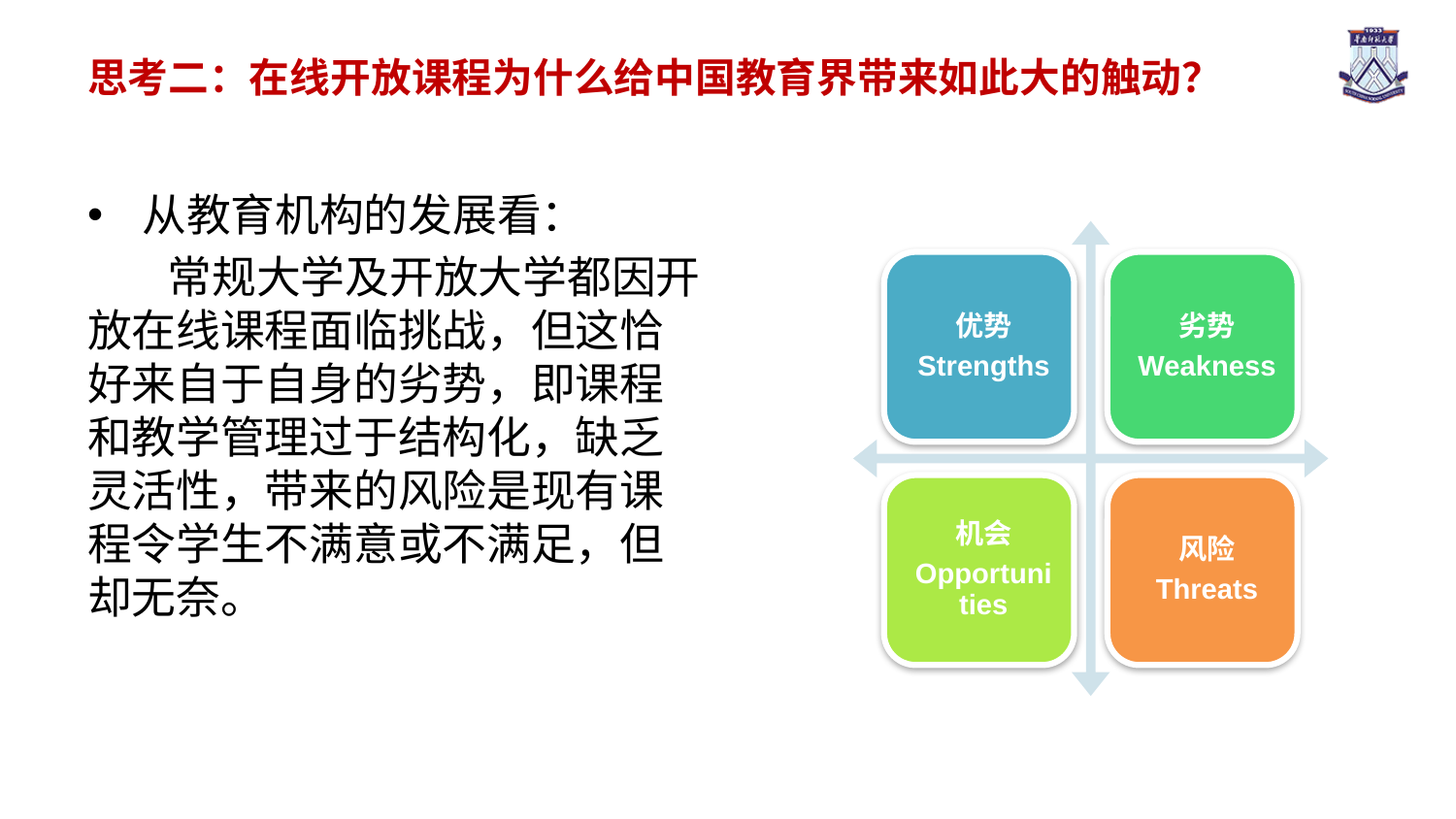

# 思考二：在线开放课程为什么给中国教育界带来如此大的触动？
从教育机构的发展看：
       常规大学及开放大学都因开放在线课程面临挑战，但这恰好来自于自身的劣势，即课程和教学管理过于结构化，缺乏灵活性，带来的风险是现有课程令学生不满意或不满足，但却无奈。
优势
Strengths
劣势
Weakness
机会
Opportunities
风险
Threats